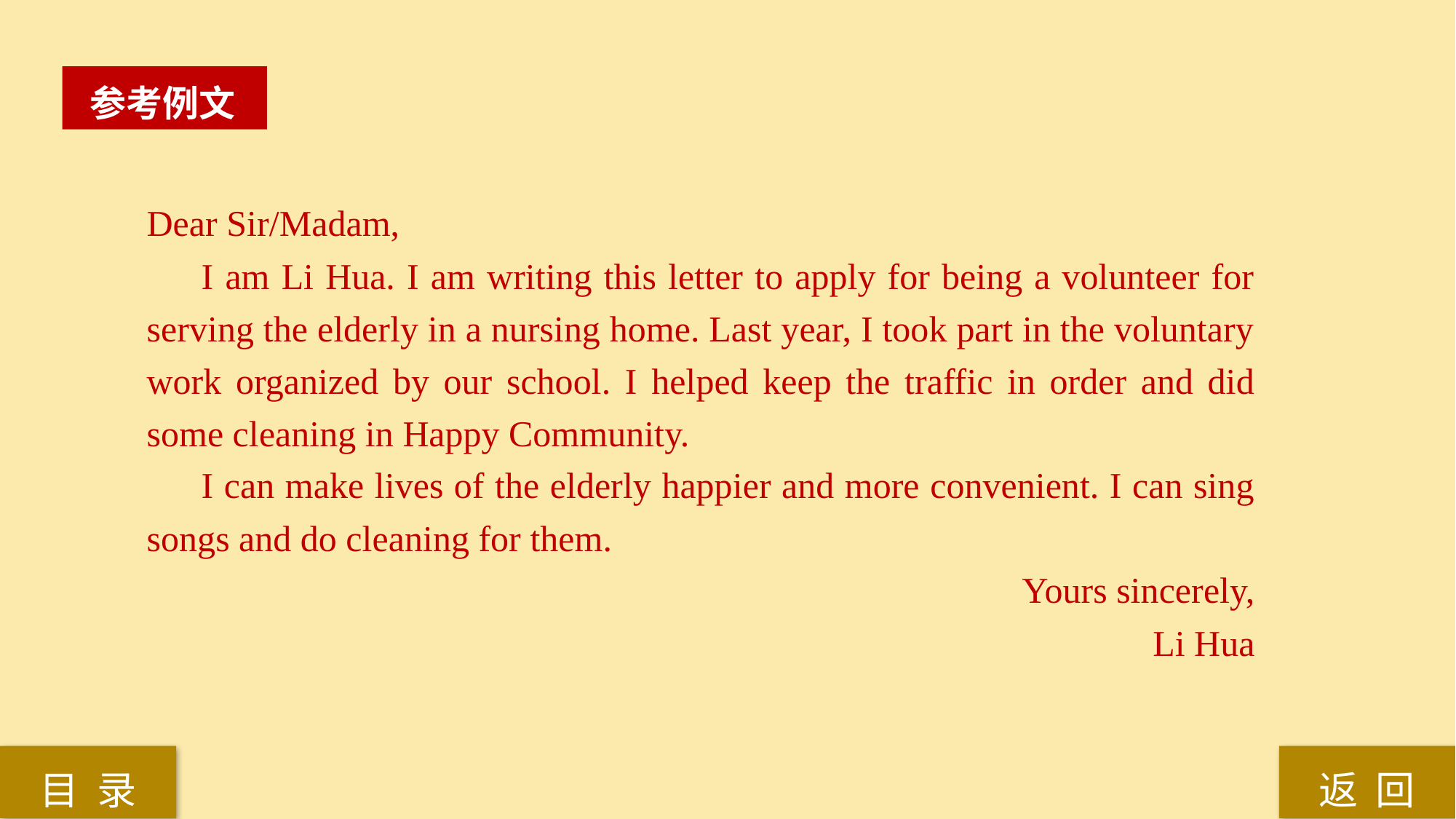

参考例文
Dear Sir/Madam,
I am Li Hua. I am writing this letter to apply for being a volunteer for serving the elderly in a nursing home. Last year, I took part in the voluntary work organized by our school. I helped keep the traffic in order and did some cleaning in Happy Community.
I can make lives of the elderly happier and more convenient. I can sing songs and do cleaning for them.
Yours sincerely,
Li Hua
返  回